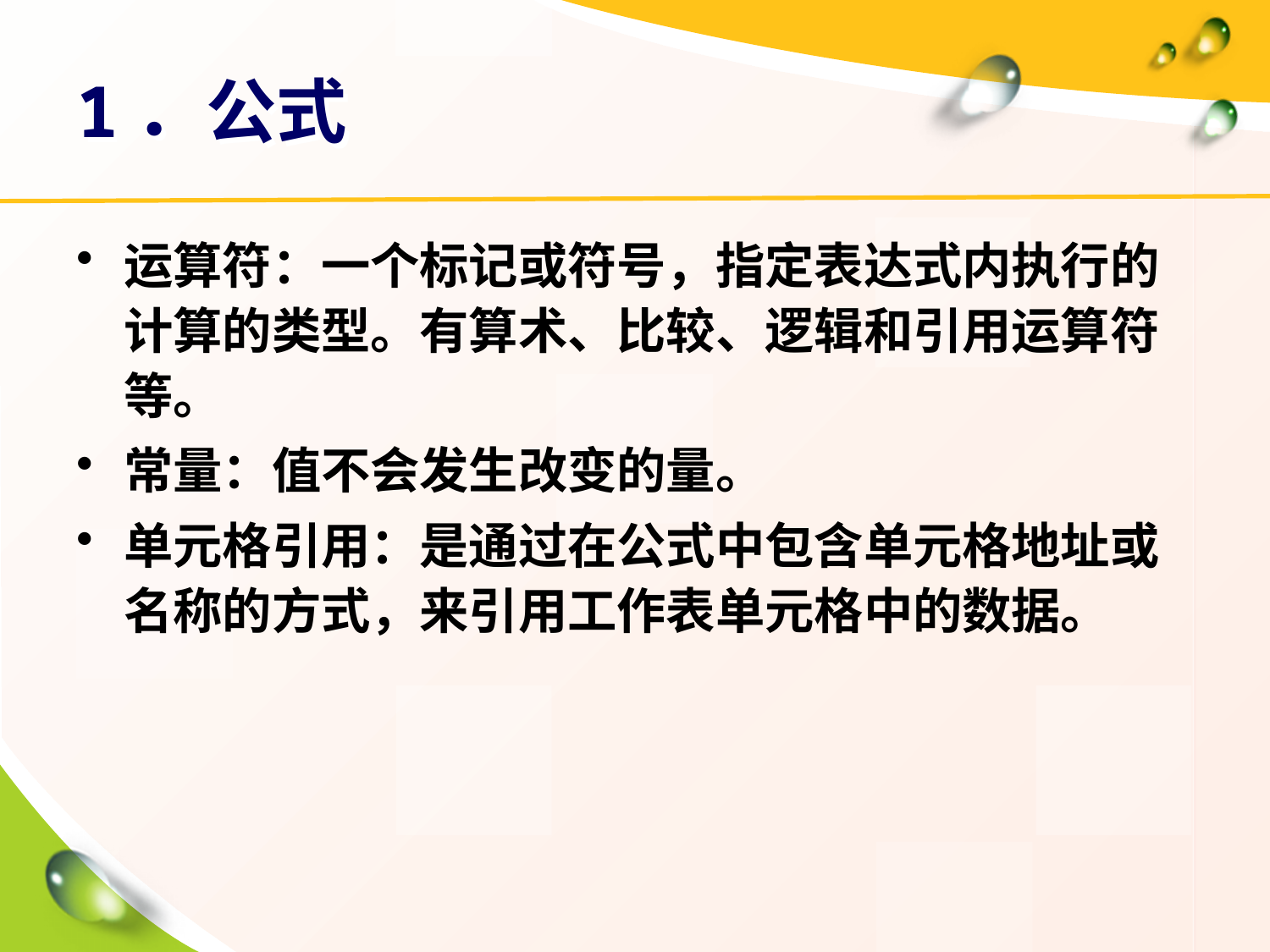

# 1．公式
运算符：一个标记或符号，指定表达式内执行的计算的类型。有算术、比较、逻辑和引用运算符等。
常量：值不会发生改变的量。
单元格引用：是通过在公式中包含单元格地址或名称的方式，来引用工作表单元格中的数据。